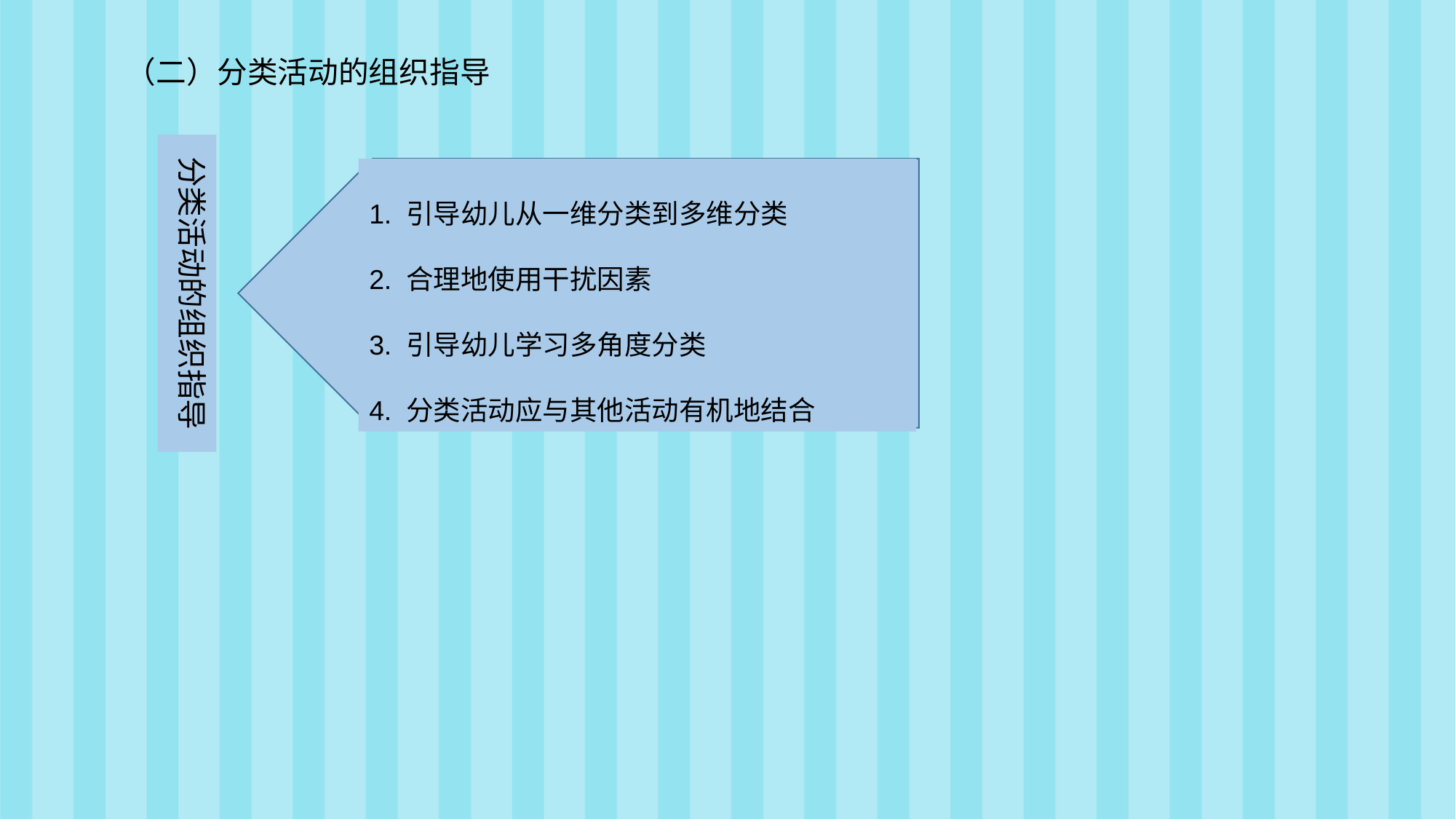

（二）分类活动的组织指导
分类活动的组织指导

1. 引导幼儿从一维分类到多维分类
2. 合理地使用干扰因素
3. 引导幼儿学习多角度分类
4. 分类活动应与其他活动有机地结合